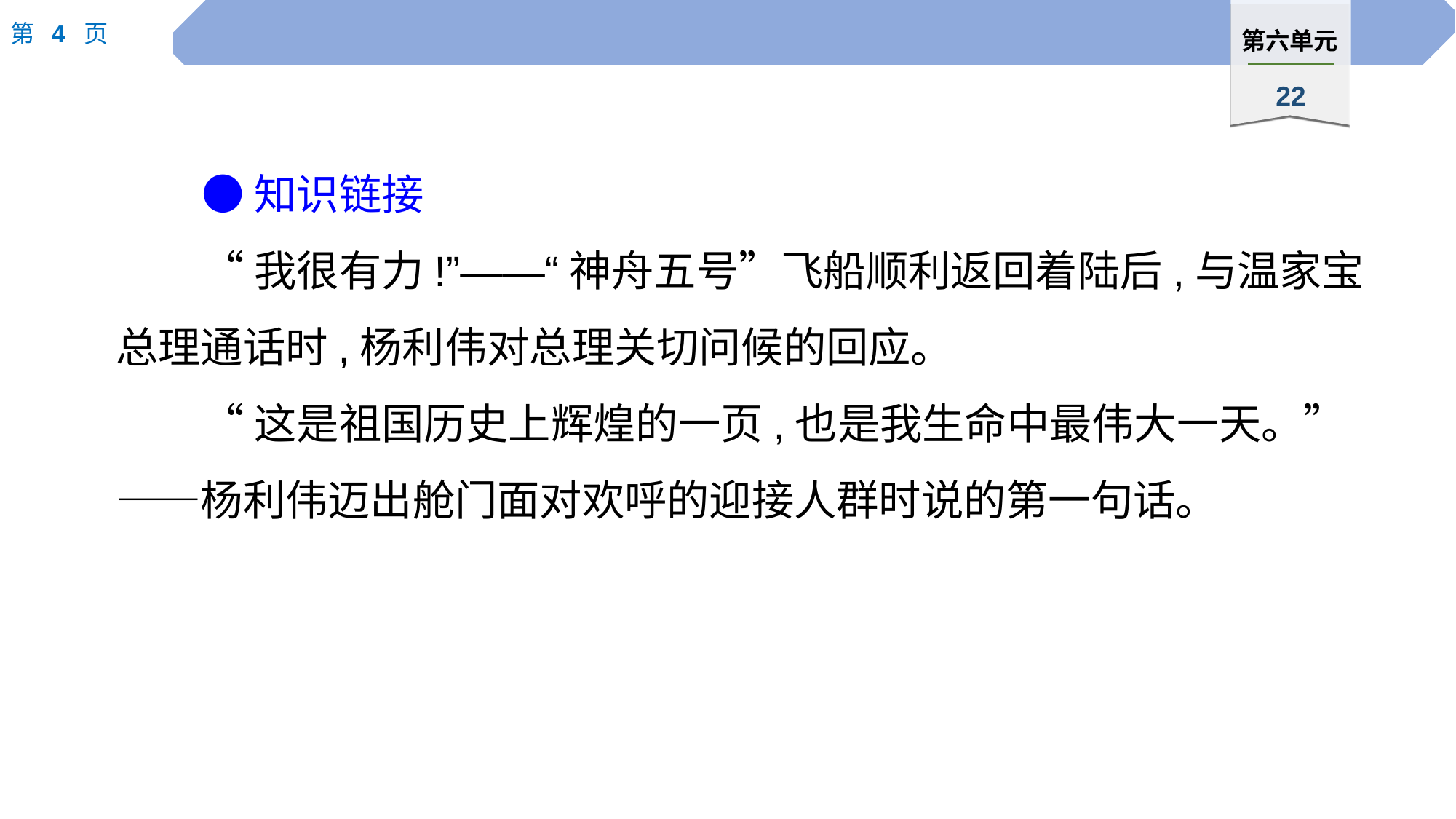

●知识链接
“我很有力!”——“神舟五号”飞船顺利返回着陆后,与温家宝总理通话时,杨利伟对总理关切问候的回应。
“这是祖国历史上辉煌的一页,也是我生命中最伟大一天。”——杨利伟迈出舱门面对欢呼的迎接人群时说的第一句话。